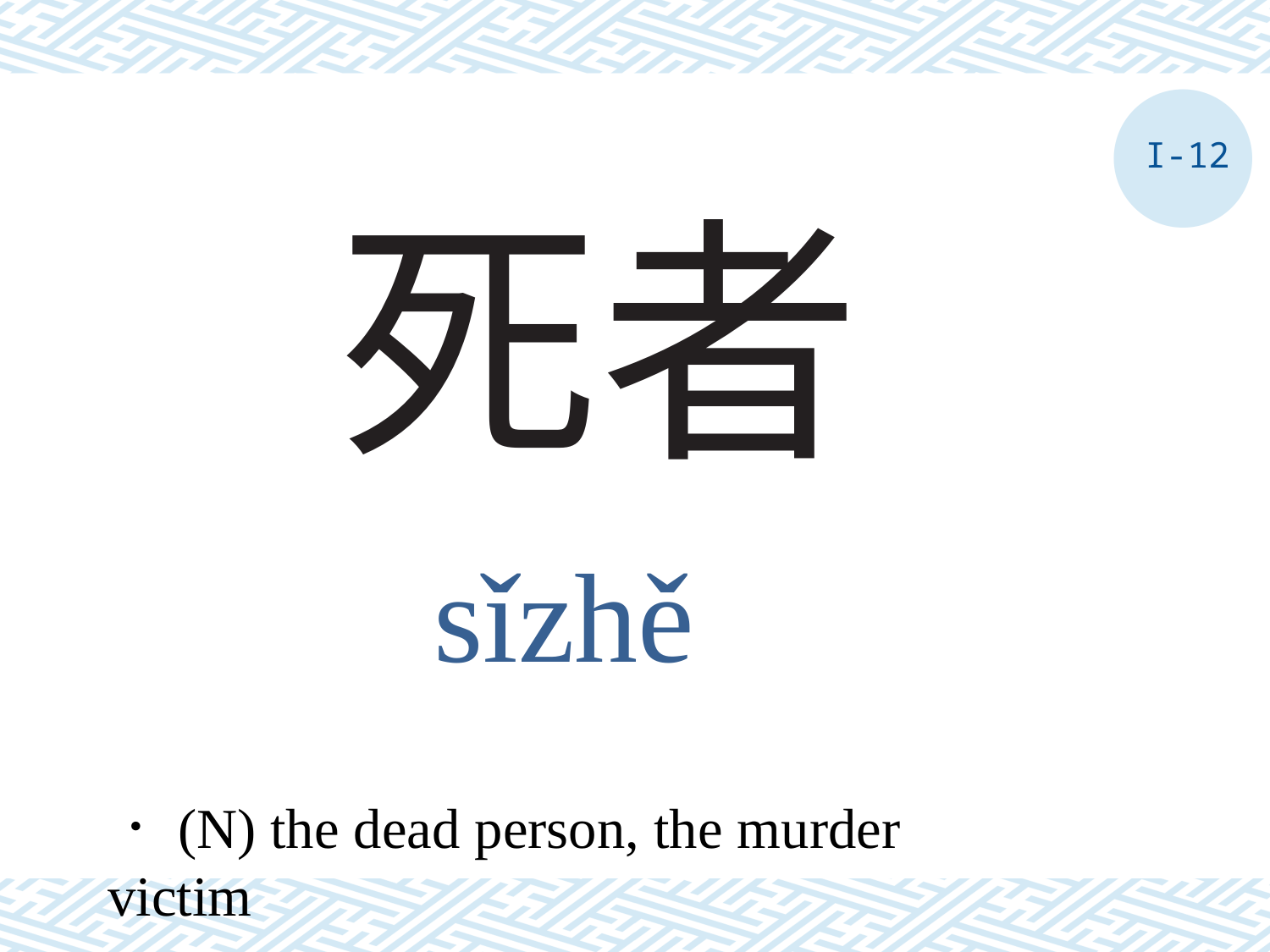

I-12

# 死者
sǐzhě
．(N) the dead person, the murder victim